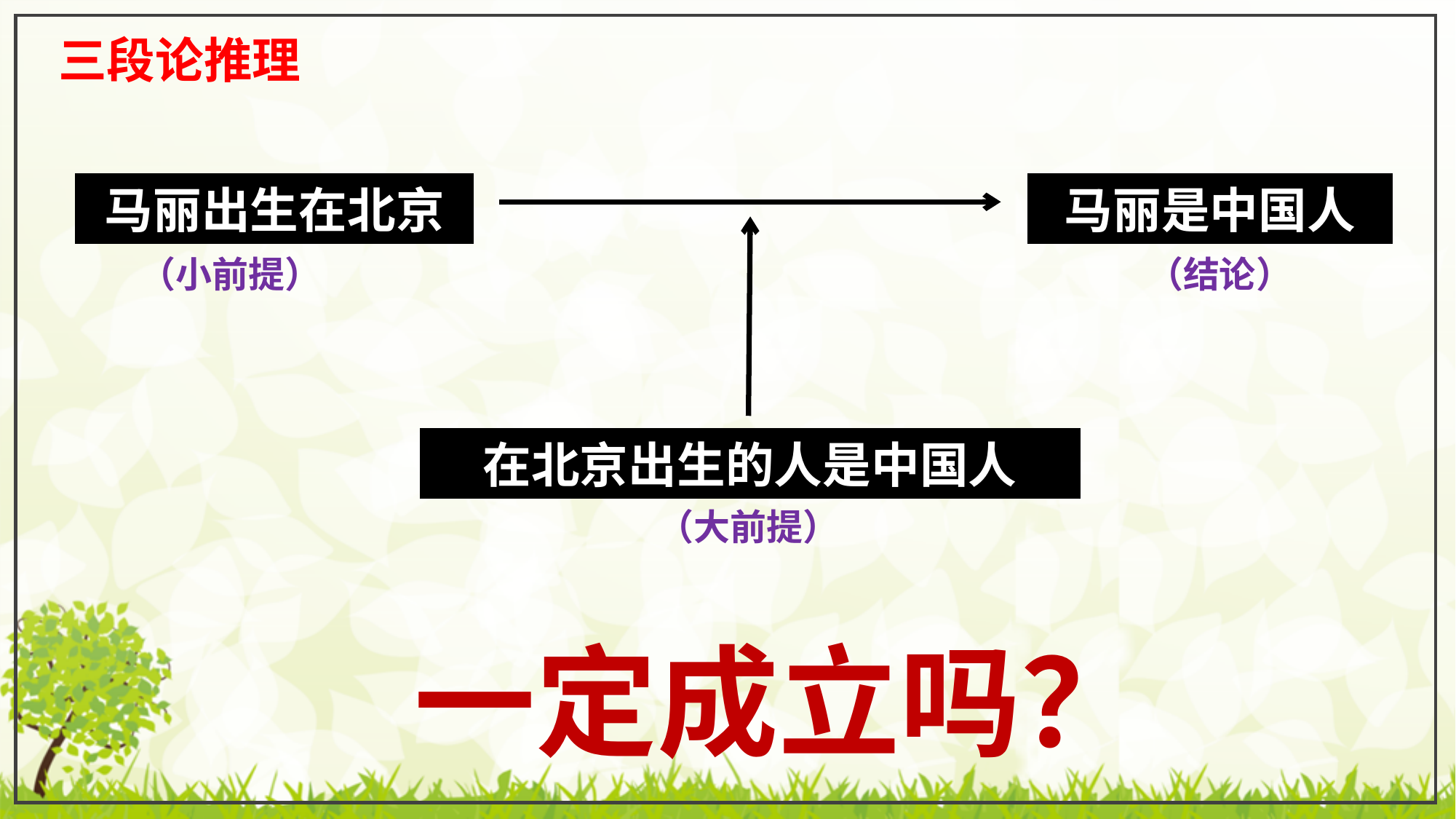

三段论推理
马丽出生在北京
马丽是中国人
（小前提）
（结论）
在北京出生的人是中国人
（大前提）
一定成立吗？